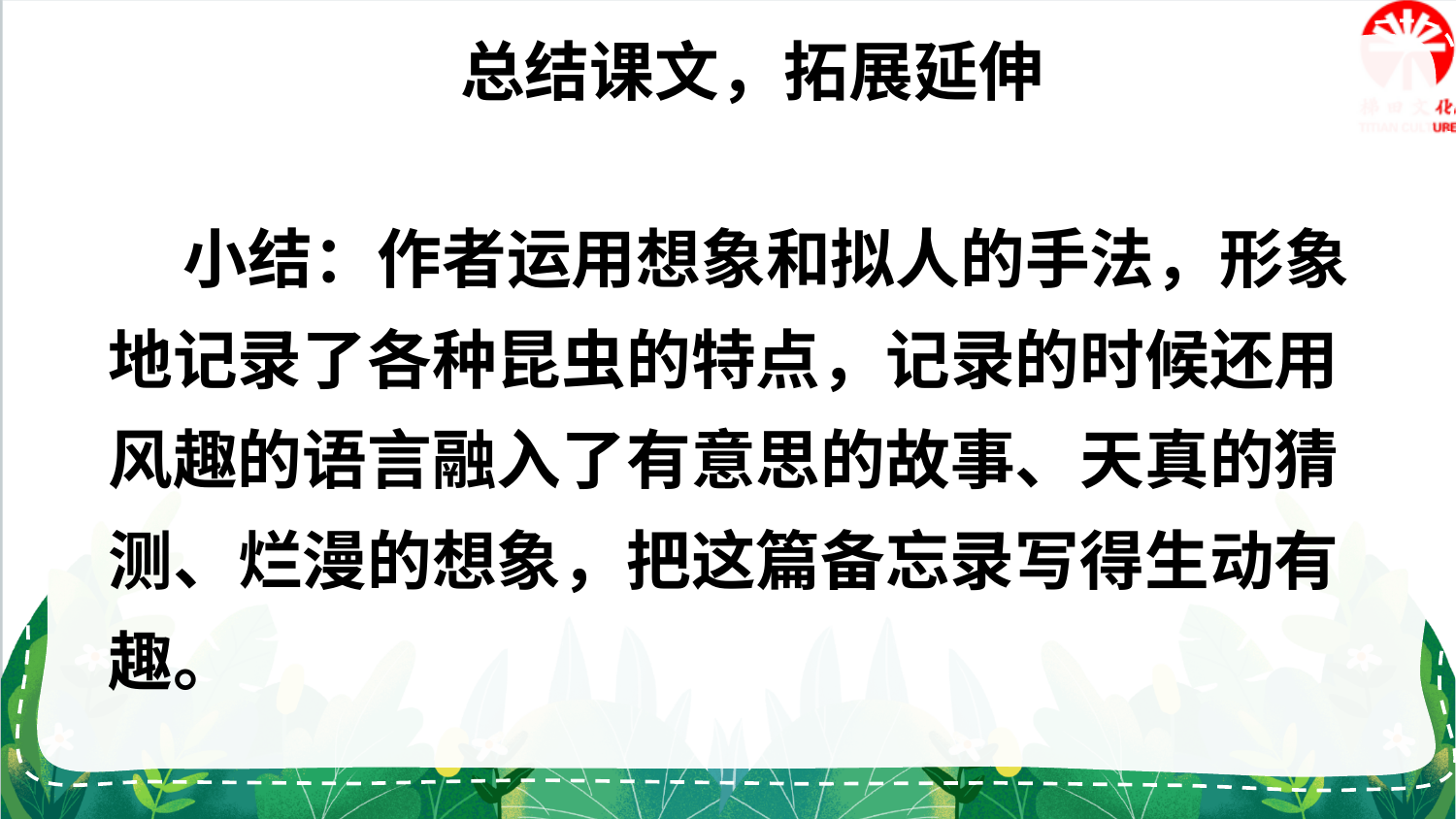

总结课文，拓展延伸
    小结：作者运用想象和拟人的手法，形象地记录了各种昆虫的特点，记录的时候还用风趣的语言融入了有意思的故事、天真的猜测、烂漫的想象，把这篇备忘录写得生动有趣。